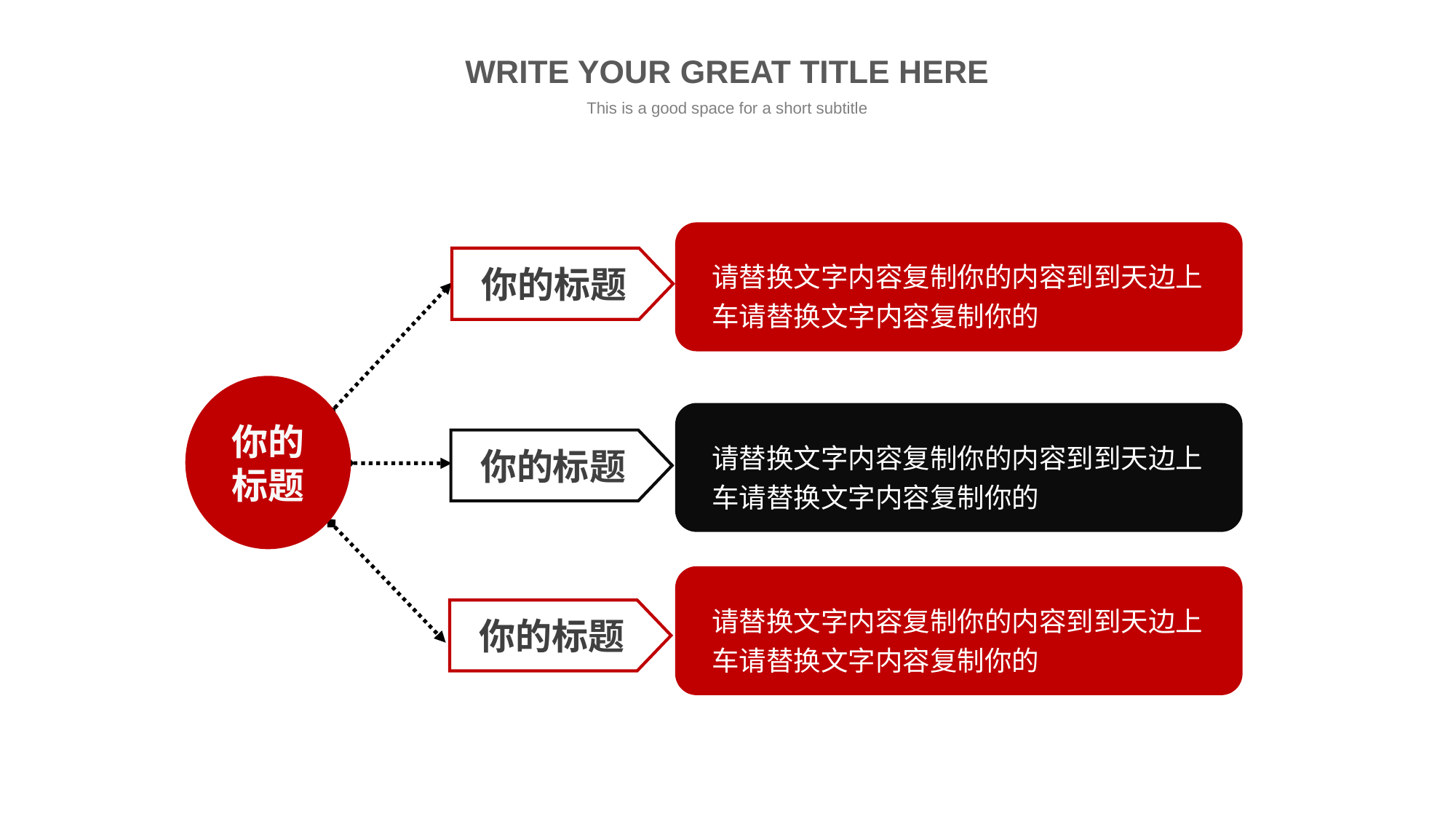

WRITE YOUR GREAT TITLE HERE
This is a good space for a short subtitle

你的标题
请替换文字内容复制你的内容到到天边上车请替换文字内容复制你的

你的标题

请替换文字内容复制你的内容到到天边上车请替换文字内容复制你的
你的标题

请替换文字内容复制你的内容到到天边上车请替换文字内容复制你的
你的标题